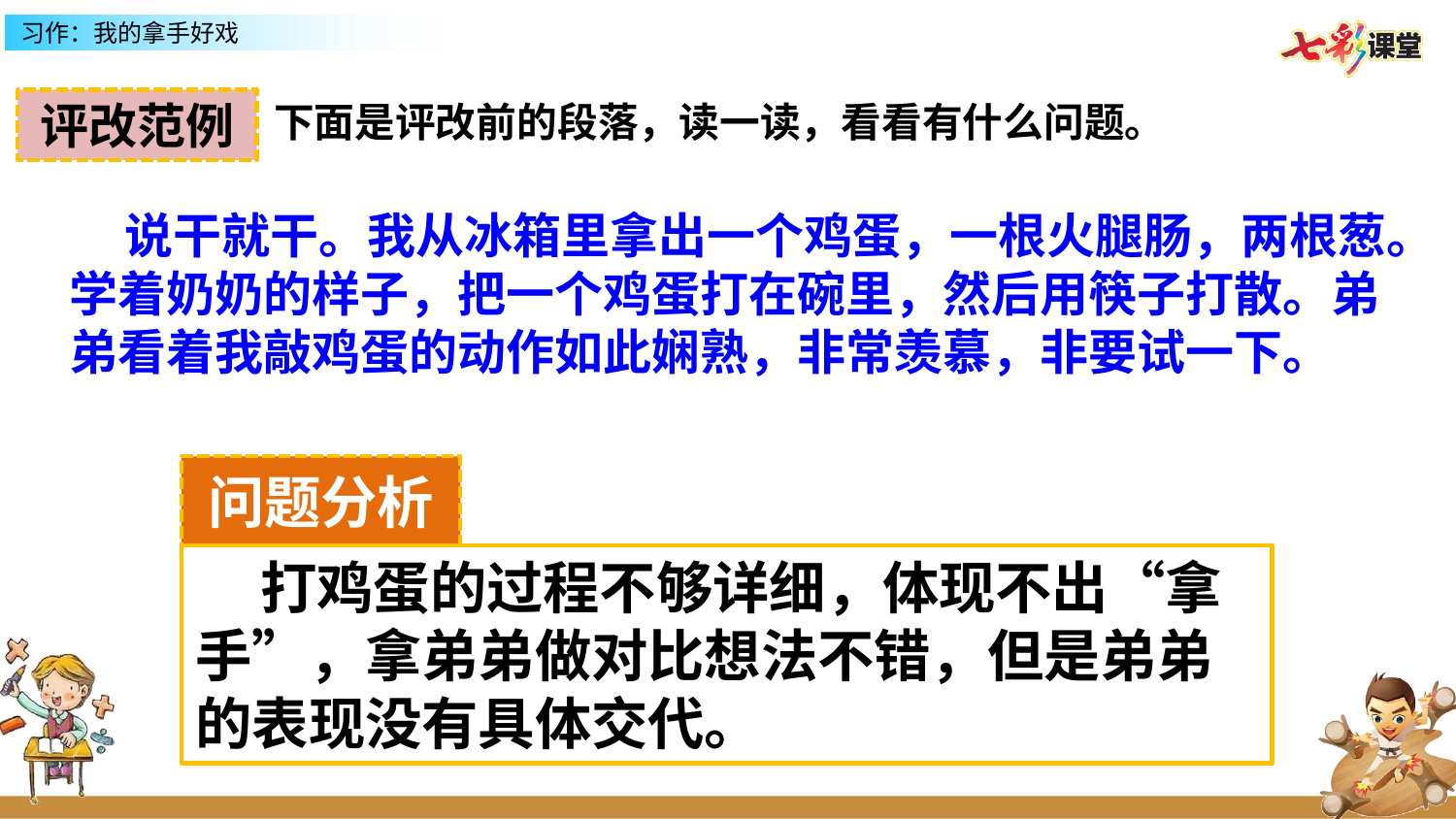

评改范例
下面是评改前的段落，读一读，看看有什么问题。
    说干就干。我从冰箱里拿出一个鸡蛋，一根火腿肠，两根葱。学着奶奶的样子，把一个鸡蛋打在碗里，然后用筷子打散。弟弟看着我敲鸡蛋的动作如此娴熟，非常羡慕，非要试一下。
问题分析
    打鸡蛋的过程不够详细，体现不出“拿手”，拿弟弟做对比想法不错，但是弟弟的表现没有具体交代。